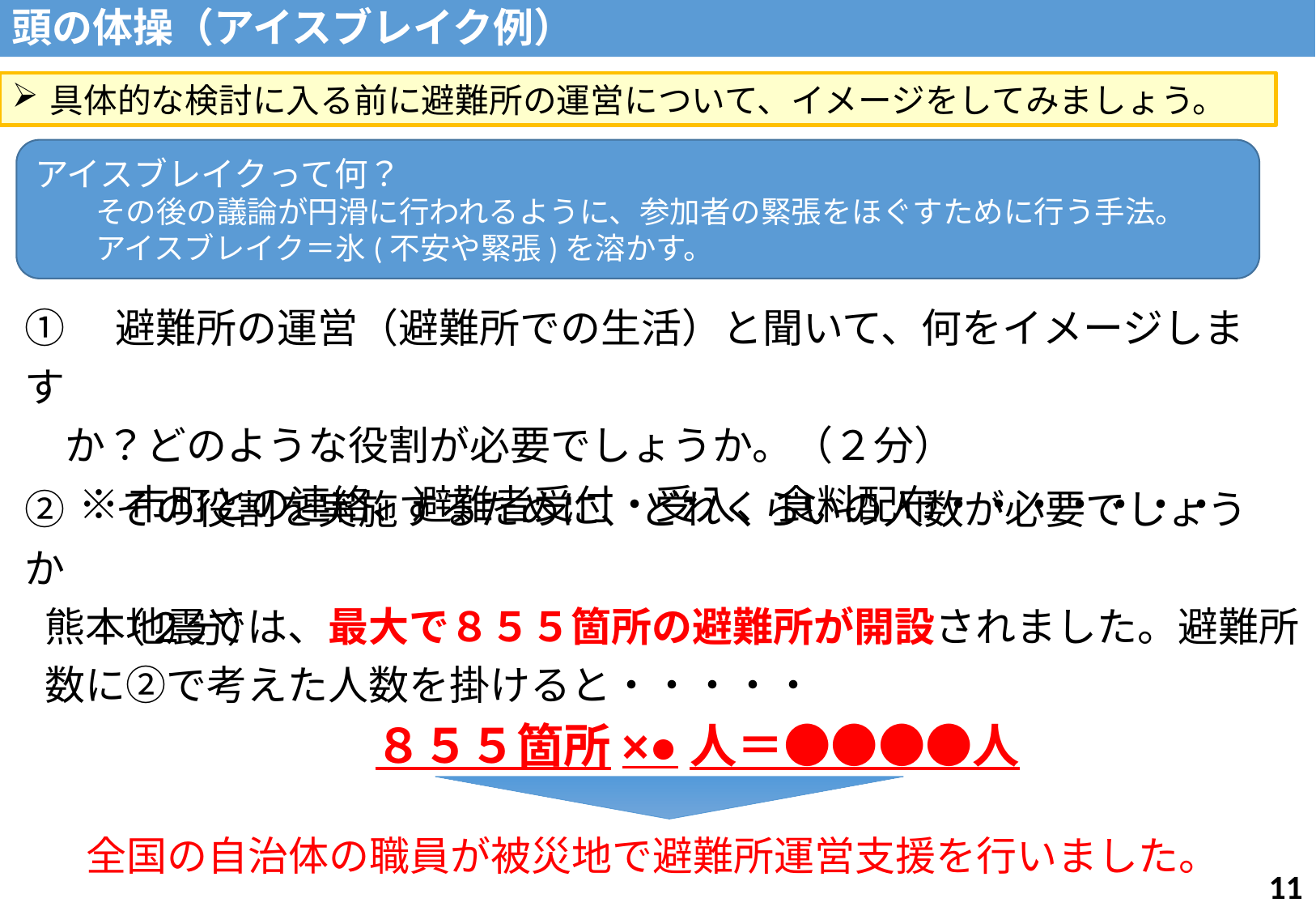

頭の体操（アイスブレイク例）
具体的な検討に入る前に避難所の運営について、イメージをしてみましょう。
アイスブレイクって何？
　　その後の議論が円滑に行われるように、参加者の緊張をほぐすために行う手法。
　　アイスブレイク＝氷(不安や緊張)を溶かす。
①　避難所の運営（避難所での生活）と聞いて、何をイメージします
　か？どのような役割が必要でしょうか。（２分）
      ※市町との連絡、避難者受付・受入、食料配布・・・・・・・
②　その役割を実施するために、どれくらいの人数が必要でしょうか
　　（２分）
熊本地震では、最大で８５５箇所の避難所が開設されました。避難所数に②で考えた人数を掛けると・・・・・
　　　　　　　　８５５箇所×●人＝●●●●人

全国の自治体の職員が被災地で避難所運営支援を行いました。
11